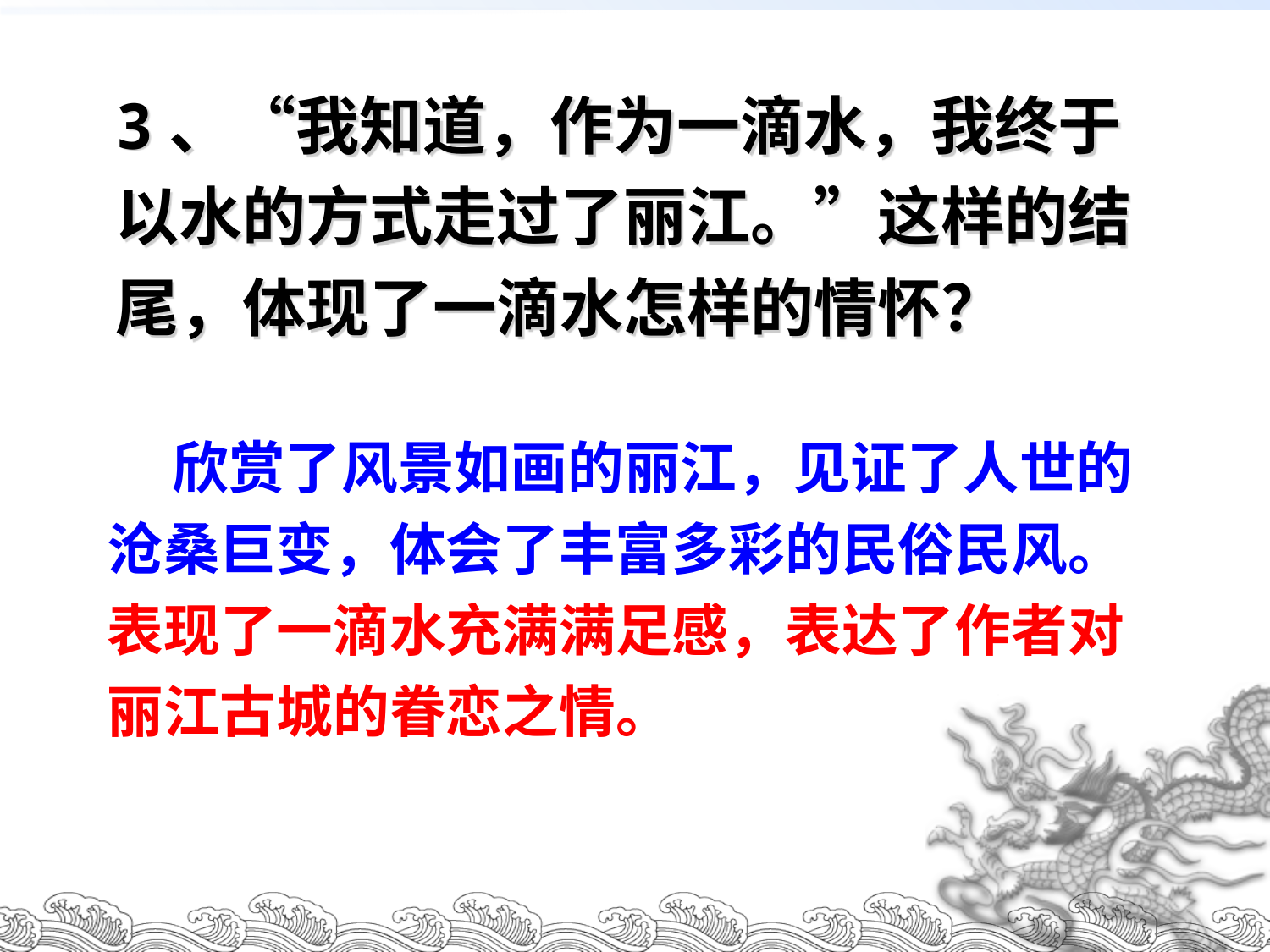

3、“我知道，作为一滴水，我终于以水的方式走过了丽江。”这样的结尾，体现了一滴水怎样的情怀？
    欣赏了风景如画的丽江，见证了人世的沧桑巨变，体会了丰富多彩的民俗民风。表现了一滴水充满满足感，表达了作者对丽江古城的眷恋之情。